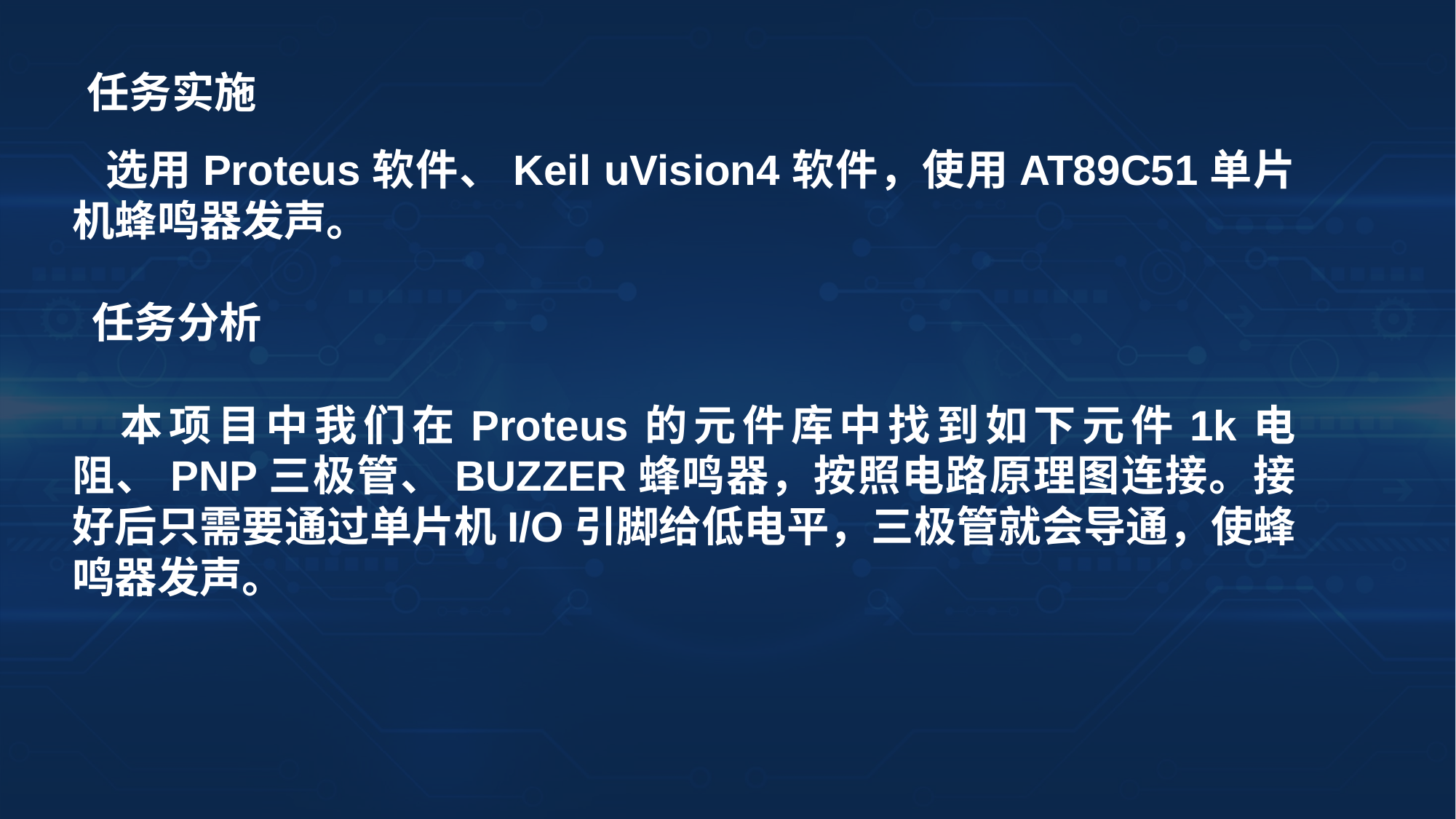

任务实施
  选用Proteus软件、Keil uVision4软件，使用AT89C51单片机蜂鸣器发声。

 任务分析

  本项目中我们在Proteus的元件库中找到如下元件1k电阻、PNP三极管、BUZZER蜂鸣器，按照电路原理图连接。接好后只需要通过单片机I/O引脚给低电平，三极管就会导通，使蜂鸣器发声。